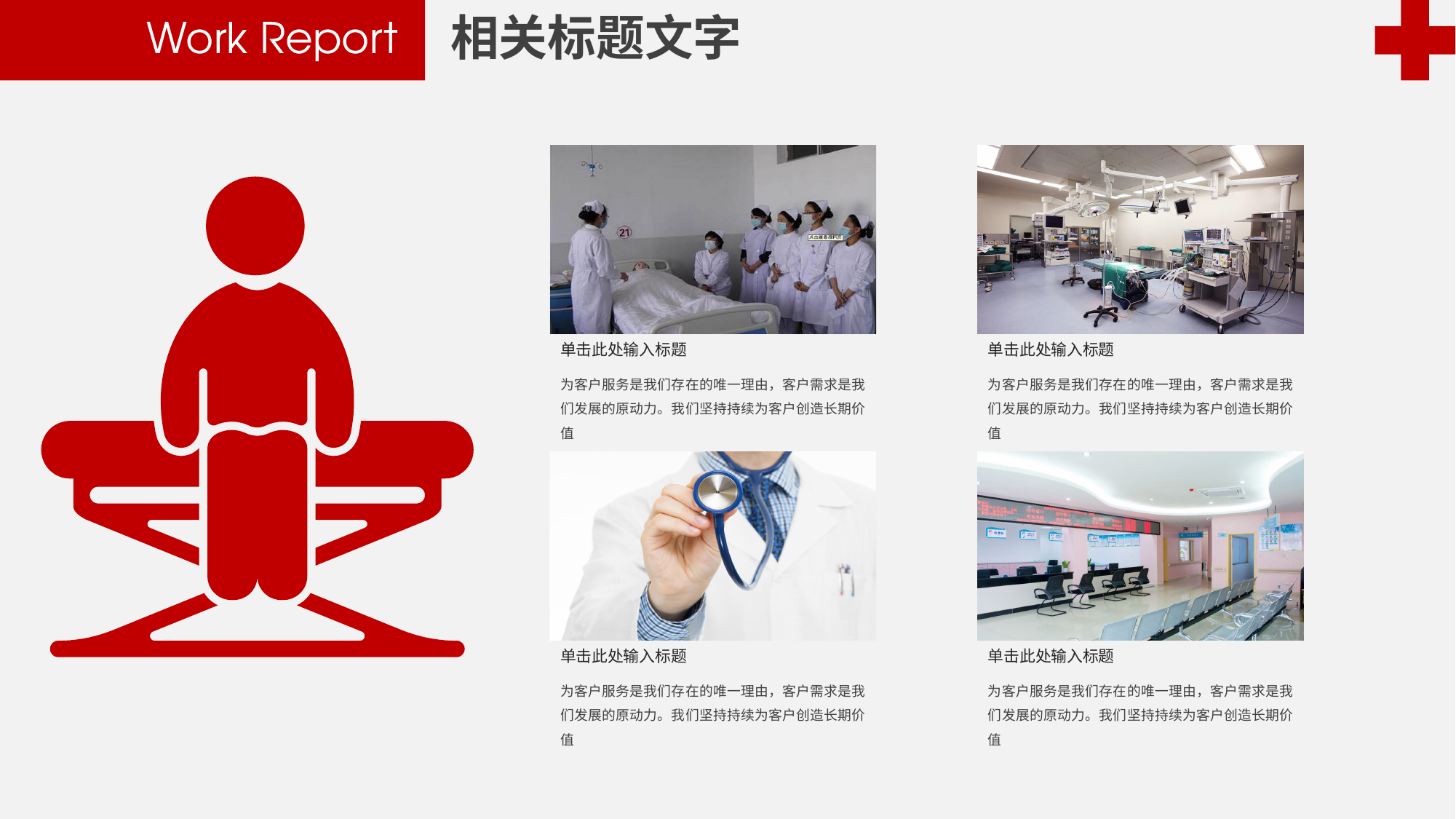

相关标题文字
Work Report

单击此处输入标题
为客户服务是我们存在的唯一理由，客户需求是我们发展的原动力。我们坚持持续为客户创造长期价值

单击此处输入标题
为客户服务是我们存在的唯一理由，客户需求是我们发展的原动力。我们坚持持续为客户创造长期价值

单击此处输入标题
为客户服务是我们存在的唯一理由，客户需求是我们发展的原动力。我们坚持持续为客户创造长期价值

单击此处输入标题
为客户服务是我们存在的唯一理由，客户需求是我们发展的原动力。我们坚持持续为客户创造长期价值